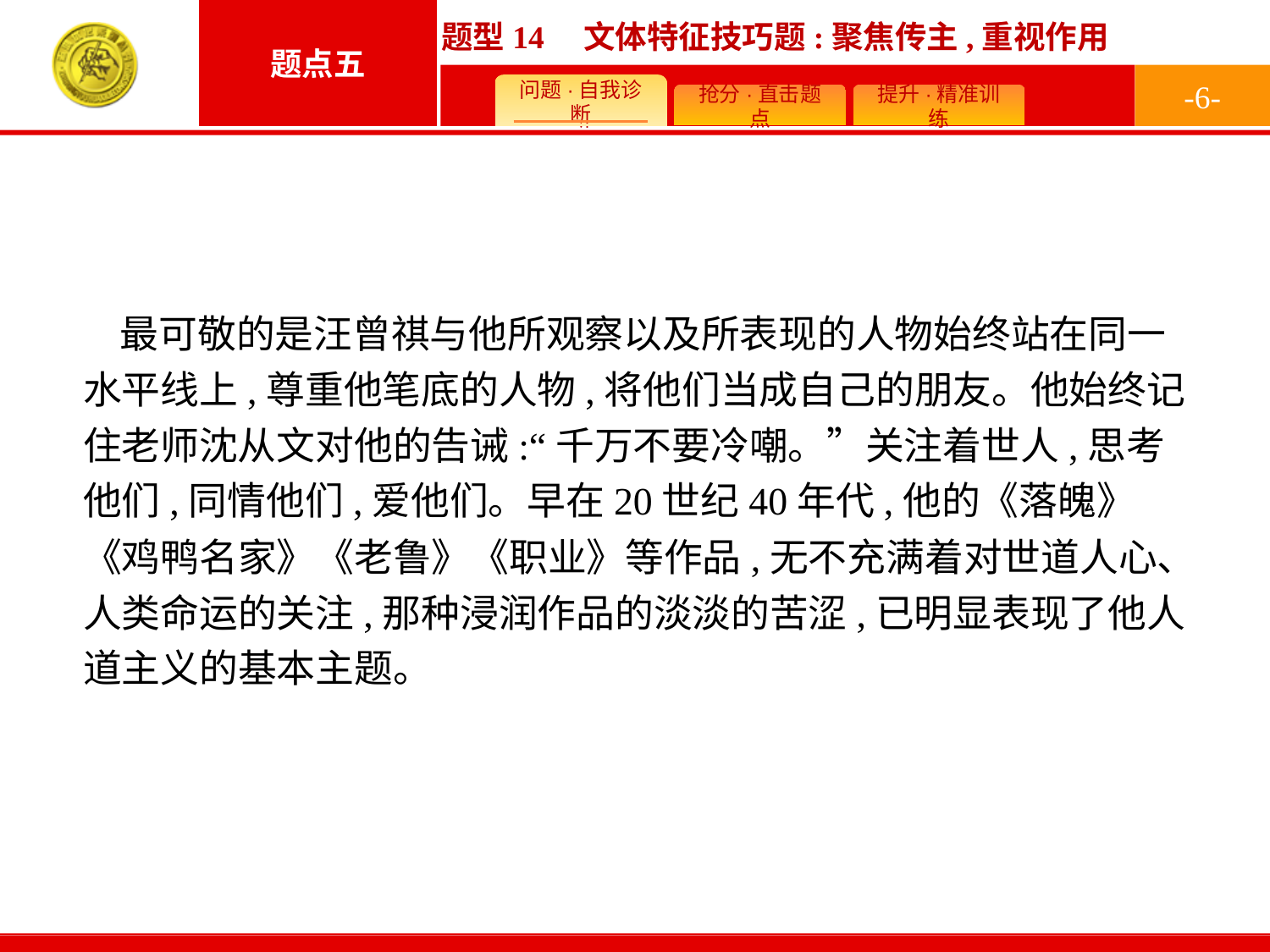

-6-
最可敬的是汪曾祺与他所观察以及所表现的人物始终站在同一水平线上,尊重他笔底的人物,将他们当成自己的朋友。他始终记住老师沈从文对他的告诫:“千万不要冷嘲。”关注着世人,思考他们,同情他们,爱他们。早在20世纪40年代,他的《落魄》《鸡鸭名家》《老鲁》《职业》等作品,无不充满着对世道人心、人类命运的关注,那种浸润作品的淡淡的苦涩,已明显表现了他人道主义的基本主题。